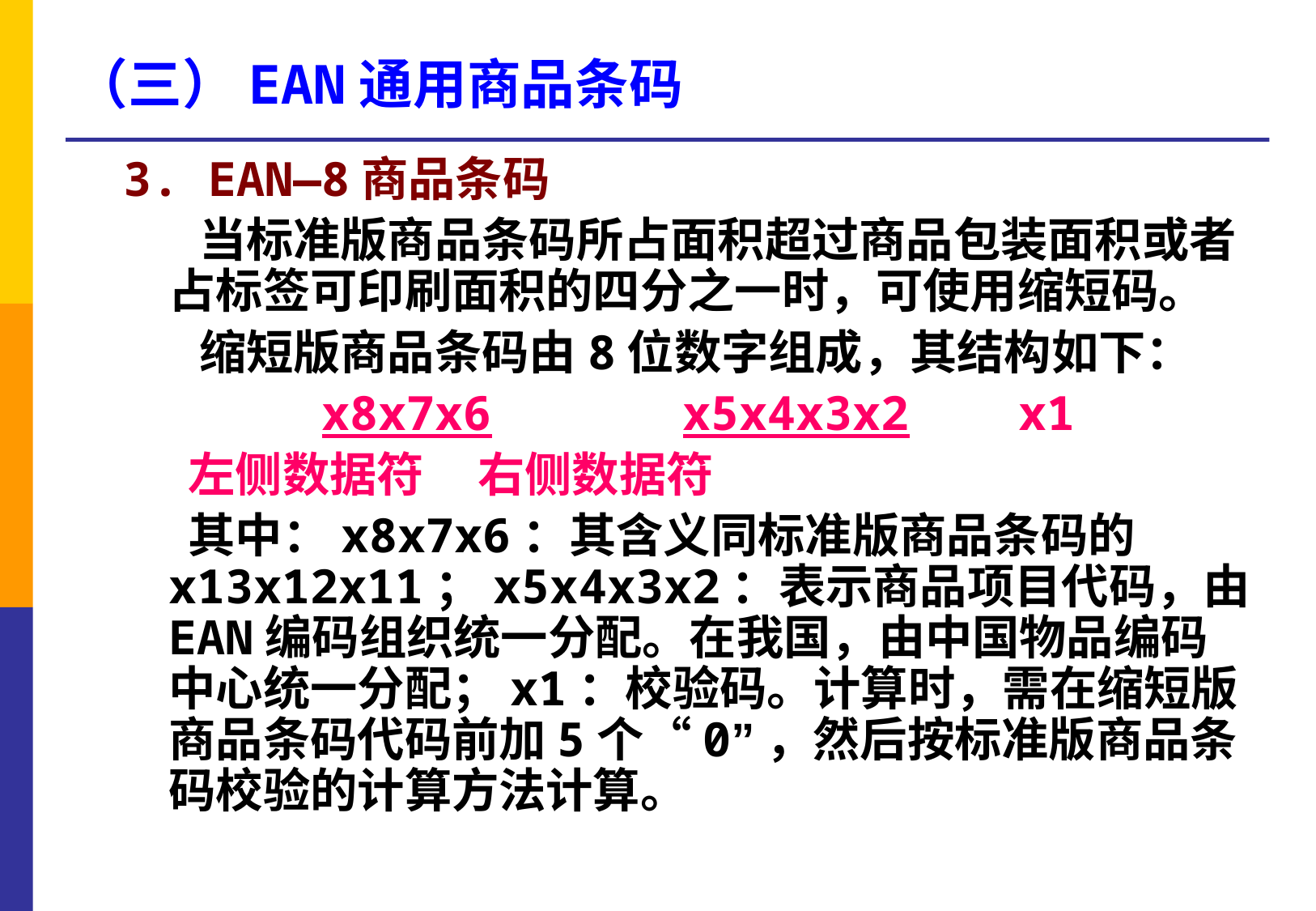

（三）EAN通用商品条码
3. EAN—8商品条码
      当标准版商品条码所占面积超过商品包装面积或者占标签可印刷面积的四分之一时，可使用缩短码。
      缩短版商品条码由8位数字组成，其结构如下：
       x8x7x6 		 x5x4x3x2  	x1
     左侧数据符     右侧数据符
     其中：x8x7x6：其含义同标准版商品条码的x13x12x11；x5x4x3x2：表示商品项目代码，由EAN编码组织统一分配。在我国，由中国物品编码中心统一分配；x1：校验码。计算时，需在缩短版商品条码代码前加5个“0”，然后按标准版商品条码校验的计算方法计算。